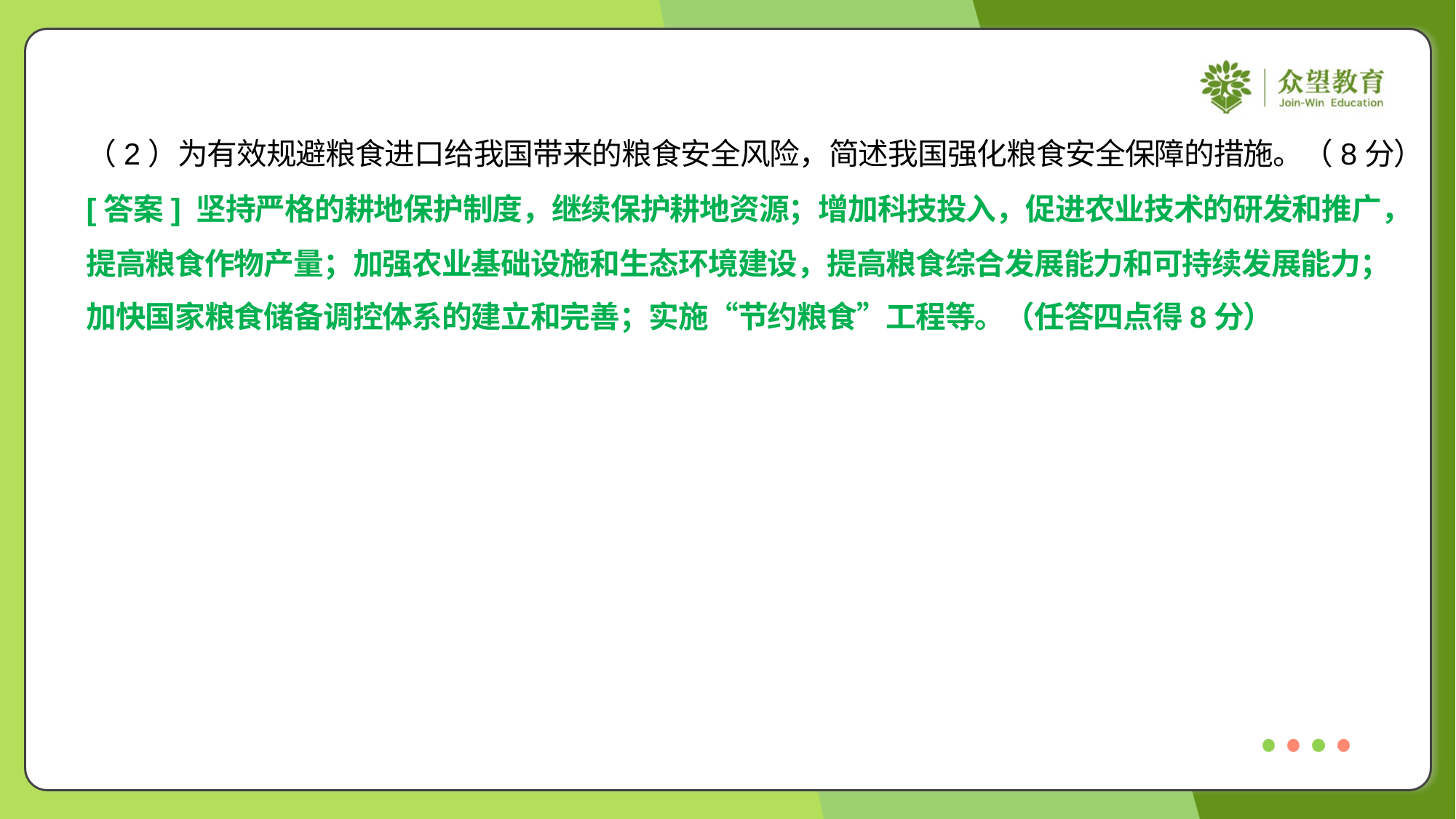

（2）为有效规避粮食进口给我国带来的粮食安全风险，简述我国强化粮食安全保障的措施。（8分）
[答案] 坚持严格的耕地保护制度，继续保护耕地资源；增加科技投入，促进农业技术的研发和推广，
提高粮食作物产量；加强农业基础设施和生态环境建设，提高粮食综合发展能力和可持续发展能力；
加快国家粮食储备调控体系的建立和完善；实施“节约粮食”工程等。（任答四点得8分）